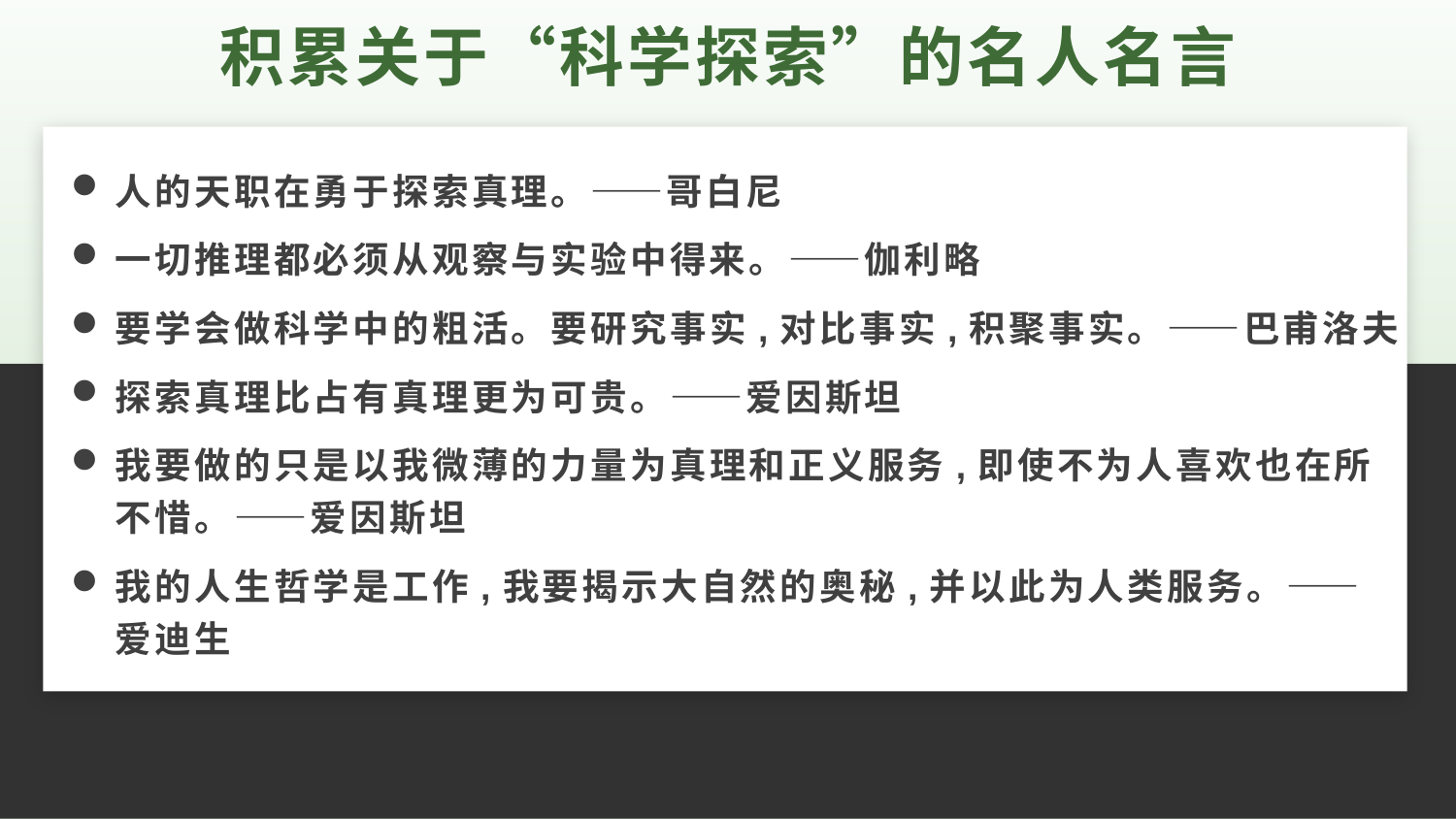

积累关于“科学探索”的名人名言
2
人的天职在勇于探索真理。——哥白尼
一切推理都必须从观察与实验中得来。——伽利略
要学会做科学中的粗活。要研究事实,对比事实,积聚事实。——巴甫洛夫
探索真理比占有真理更为可贵。——爱因斯坦
我要做的只是以我微薄的力量为真理和正义服务,即使不为人喜欢也在所不惜。——爱因斯坦
我的人生哲学是工作,我要揭示大自然的奥秘,并以此为人类服务。——爱迪生